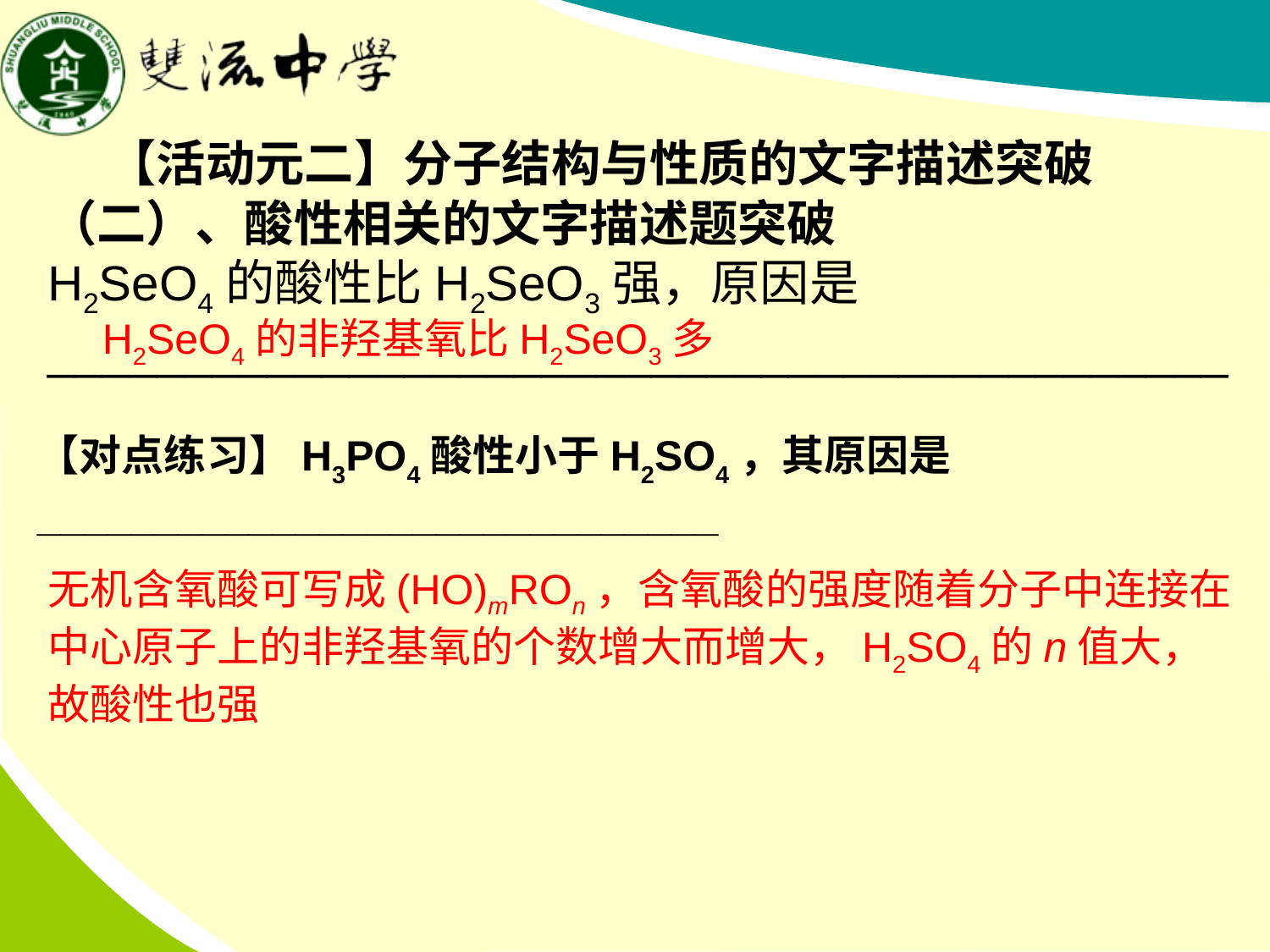

【活动元二】分子结构与性质的文字描述突破
（二）、酸性相关的文字描述题突破
H2SeO4的酸性比H2SeO3强，原因是___________________________________________

H2SeO4的非羟基氧比H2SeO3多
【对点练习】H3PO4酸性小于H2SO4，其原因是
_____________________________
无机含氧酸可写成(HO)mROn，含氧酸的强度随着分子中连接在中心原子上的非羟基氧的个数增大而增大，H2SO4的n值大，故酸性也强